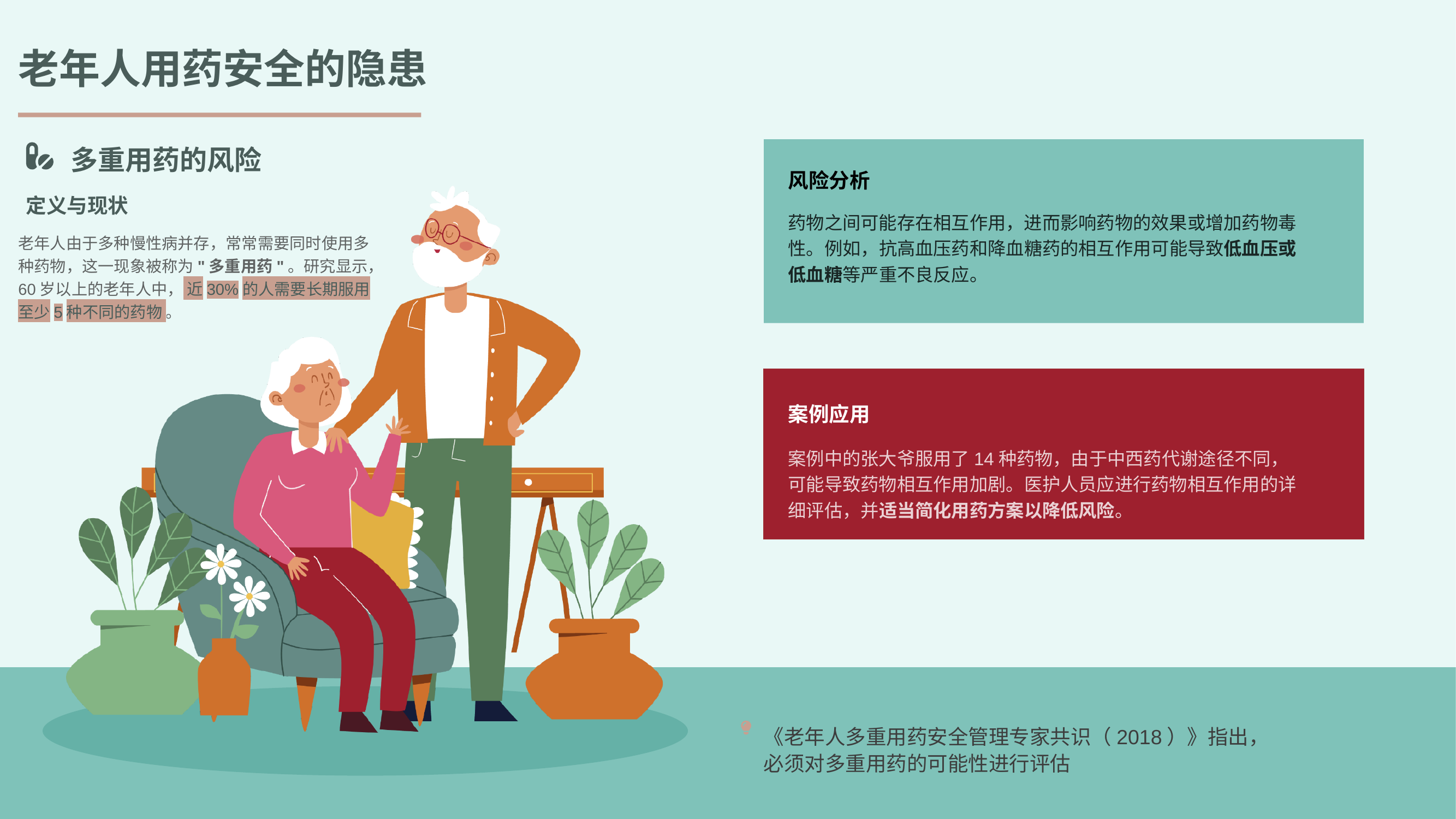

老年人用药安全的隐患

多重用药的风险

风险分析
定义与现状
药物之间可能存在相互作用，进而影响药物的效果或增加药物毒性。例如，抗高血压药和降血糖药的相互作用可能导致低血压或低血糖等严重不良反应。
老年人由于多种慢性病并存，常常需要同时使用多种药物，这一现象被称为"多重用药"。研究显示，60岁以上的老年人中， 近30%的人需要长期服用至少5种不同的药物 。

案例应用
案例中的张大爷服用了14种药物，由于中西药代谢途径不同，可能导致药物相互作用加剧。医护人员应进行药物相互作用的详细评估，并适当简化用药方案以降低风险。
《老年人多重用药安全管理专家共识（2018）》指出，
必须对多重用药的可能性进行评估